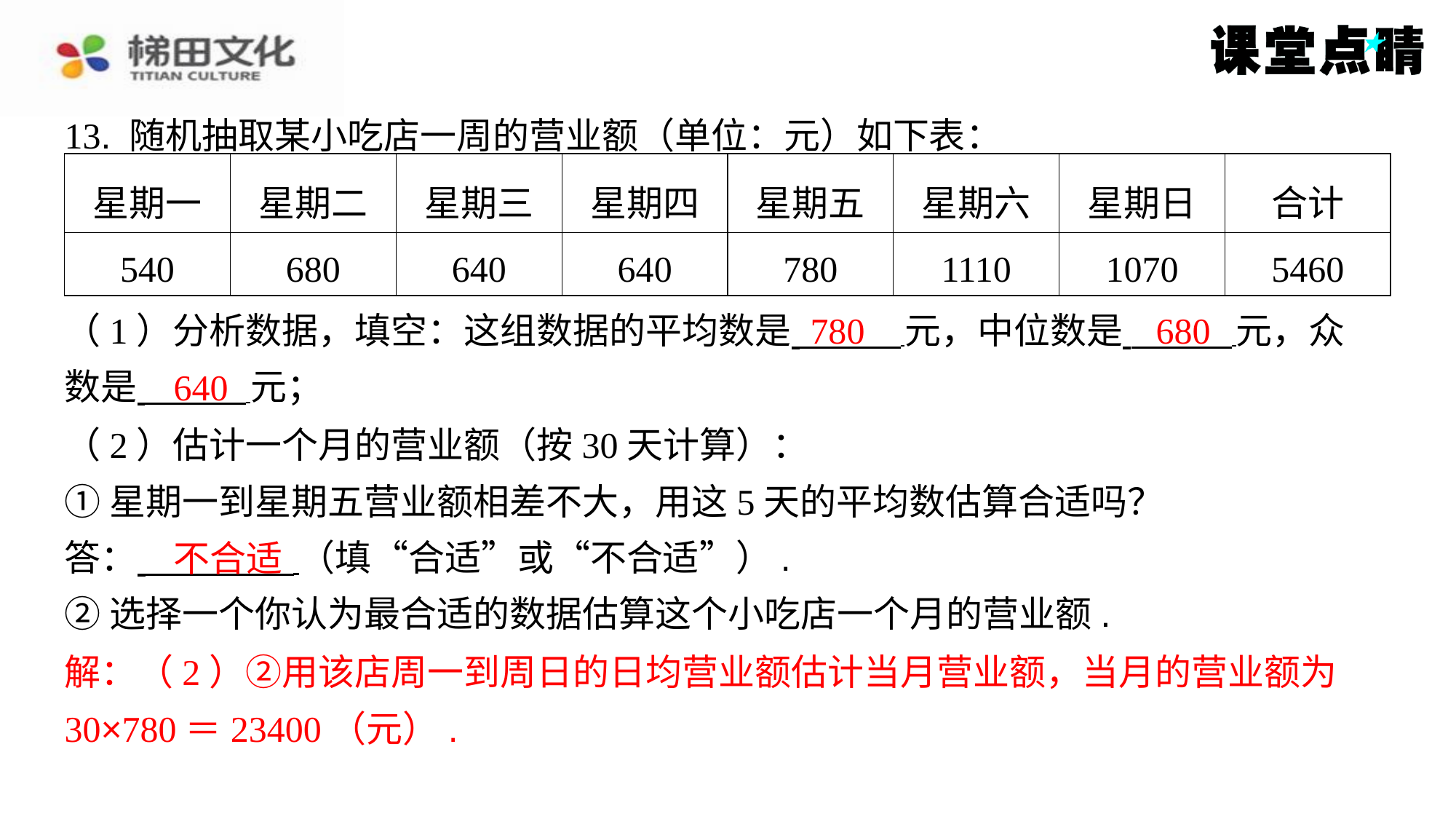

13. 随机抽取某小吃店一周的营业额（单位：元）如下表：
| 星期一 | 星期二 | 星期三 | 星期四 | 星期五 | 星期六 | 星期日 | 合计 |
| --- | --- | --- | --- | --- | --- | --- | --- |
| 540 | 680 | 640 | 640 | 780 | 1110 | 1070 | 5460 |
780
680
（1）分析数据，填空：这组数据的平均数是                 元，中位数是                 元，众
数是                 元；
640
（2）估计一个月的营业额（按30天计算）：
①星期一到星期五营业额相差不大，用这5天的平均数估算合适吗？
答：                        （填“合适”或“不合适”）.
②选择一个你认为最合适的数据估算这个小吃店一个月的营业额.
解：（2）②用该店周一到周日的日均营业额估计当月营业额，当月的营业额为
30×780＝23400（元）.
不合适
解：（2）②用该店周一到周日的日均营业额估计当月营业额，当月的营业额为
30×780＝23400（元）.